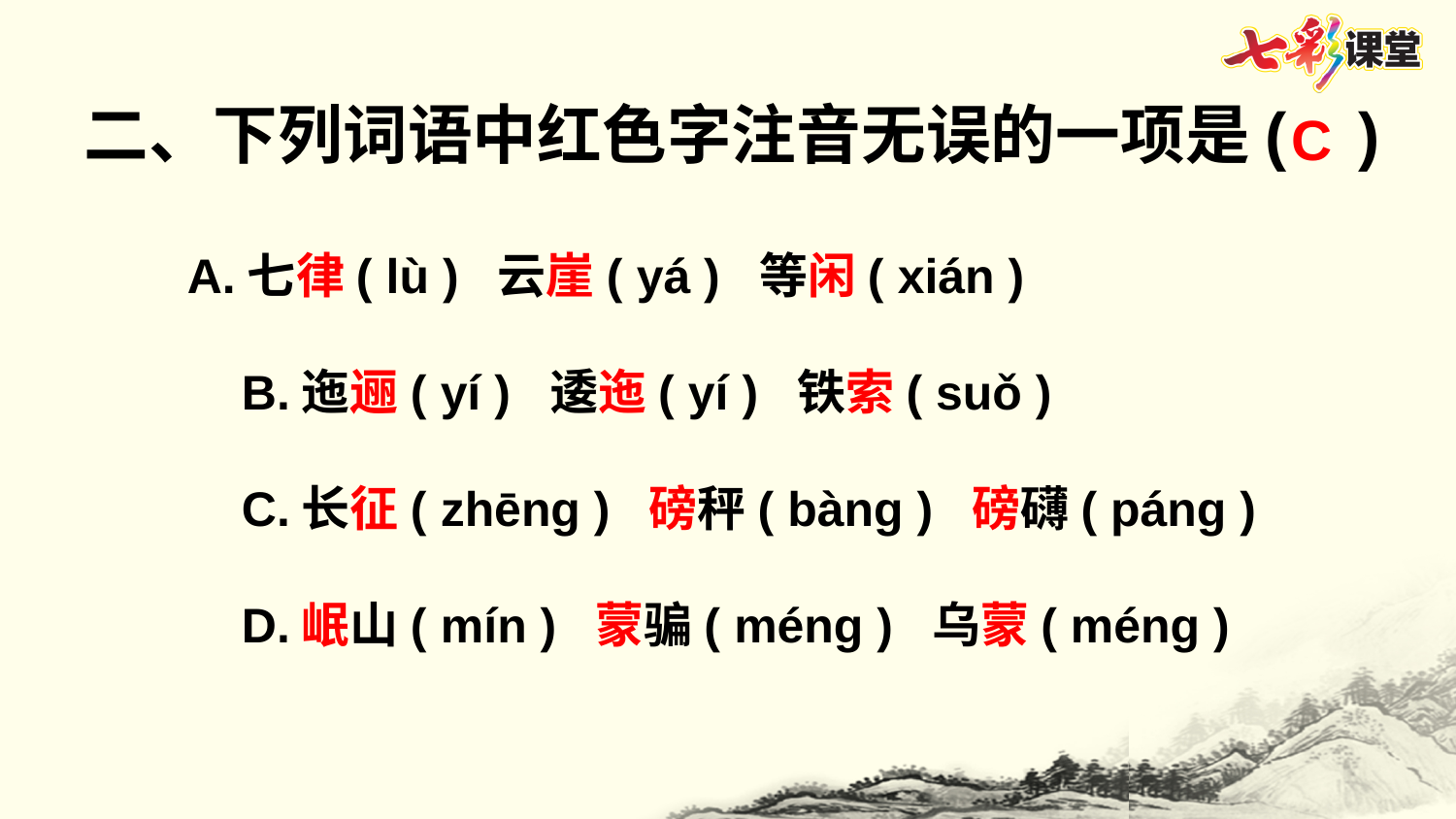

二、下列词语中红色字注音无误的一项是(    )
C
    A.七律( lù )  云崖( yá )  等闲( xián )

　　B.迤逦( yí )  逶迤( yí )  铁索( suǒ )

　　C.长征( zhēnɡ )  磅秤( bànɡ )  磅礴( pánɡ )

　　D.岷山( mín )  蒙骗( ménɡ )  乌蒙( ménɡ )